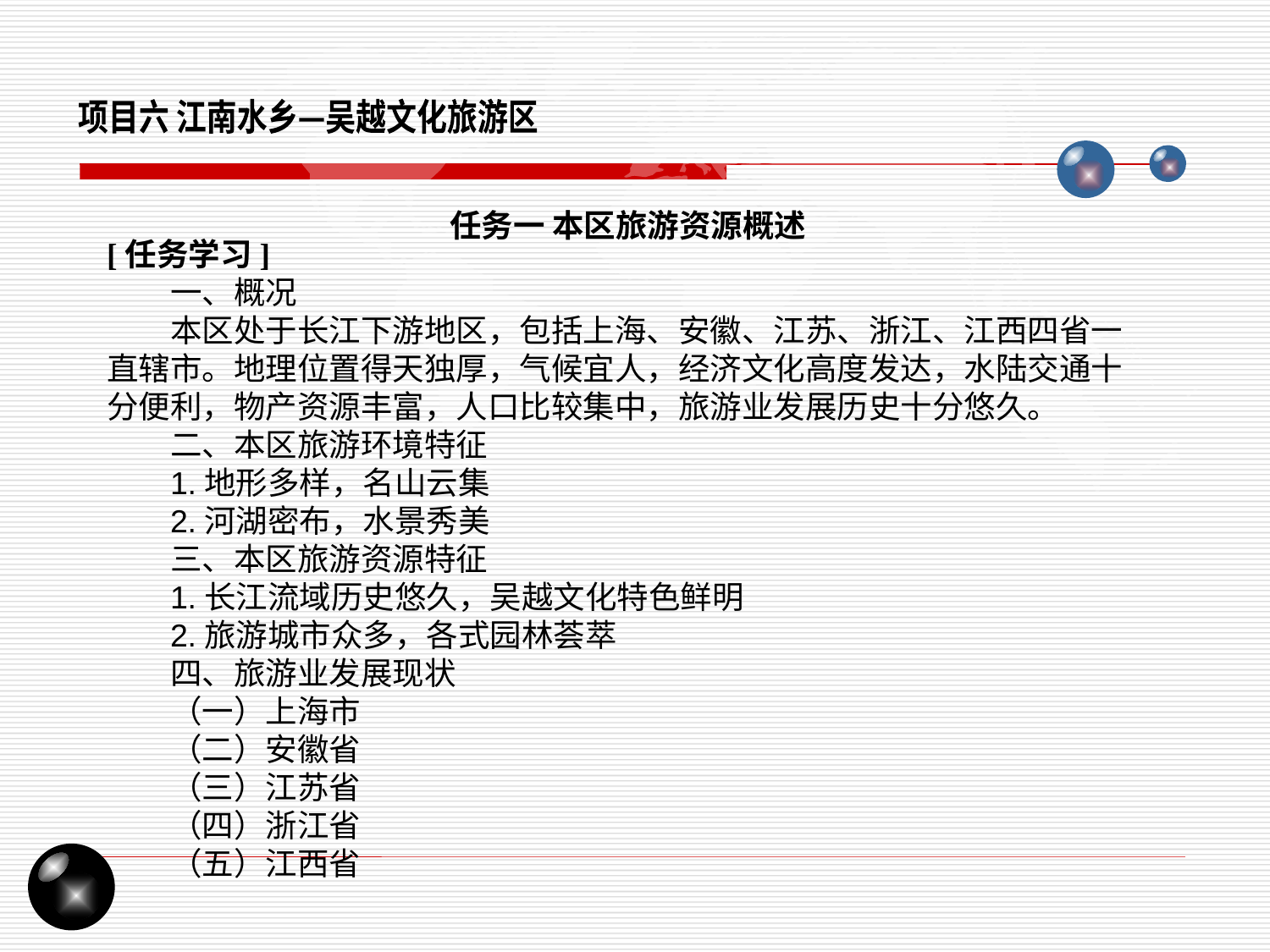

项目六 江南水乡—吴越文化旅游区
任务一 本区旅游资源概述

[任务学习]
一、概况
本区处于长江下游地区，包括上海、安徽、江苏、浙江、江西四省一直辖市。地理位置得天独厚，气候宜人，经济文化高度发达，水陆交通十分便利，物产资源丰富，人口比较集中，旅游业发展历史十分悠久。
二、本区旅游环境特征
1.地形多样，名山云集
2.河湖密布，水景秀美
三、本区旅游资源特征
1.长江流域历史悠久，吴越文化特色鲜明
2.旅游城市众多，各式园林荟萃
四、旅游业发展现状
（一）上海市
（二）安徽省
（三）江苏省
（四）浙江省
（五）江西省